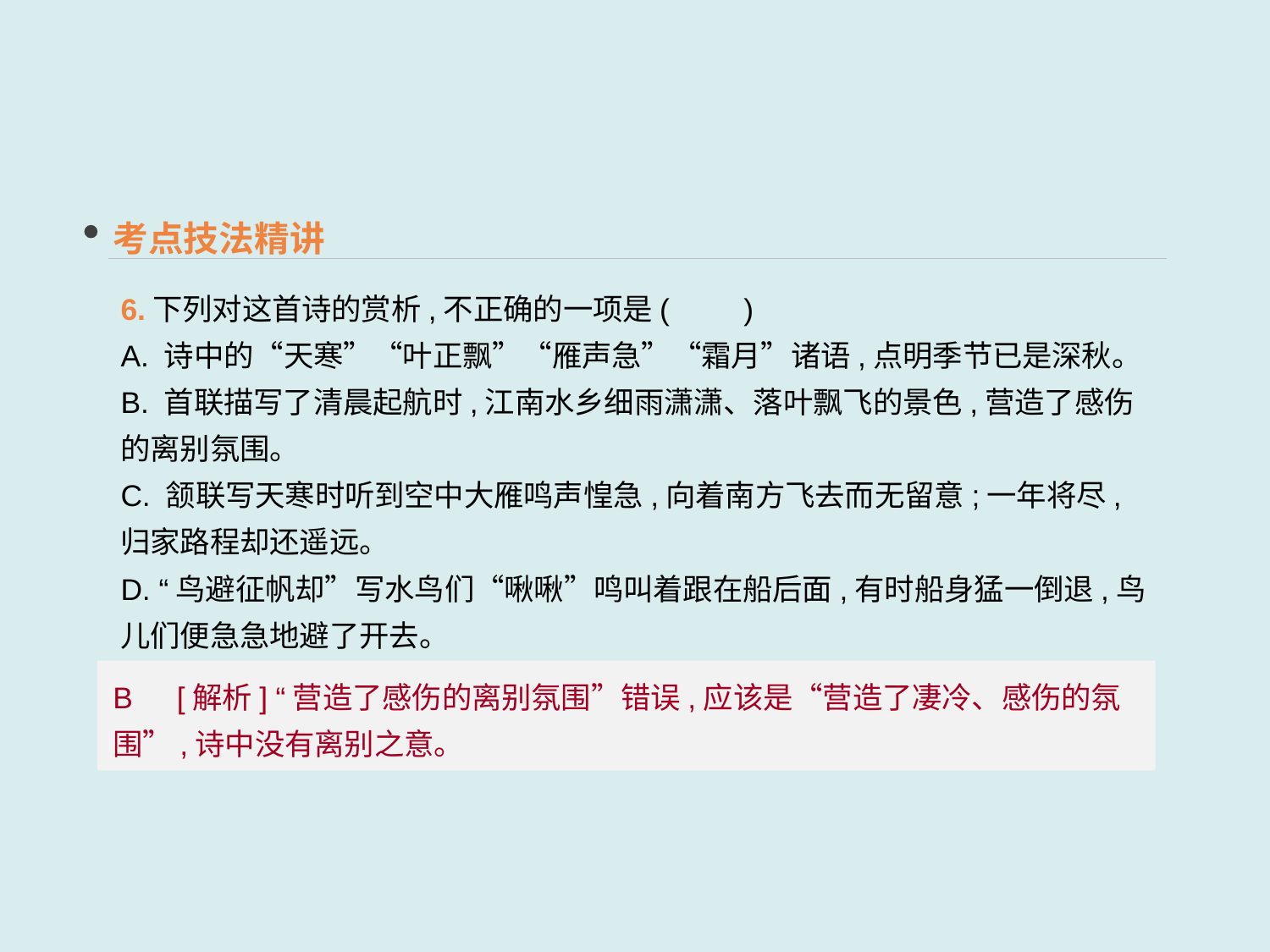

考点技法精讲

6.下列对这首诗的赏析,不正确的一项是(　　)
A. 诗中的“天寒”“叶正飘”“雁声急”“霜月”诸语,点明季节已是深秋。
B. 首联描写了清晨起航时,江南水乡细雨潇潇、落叶飘飞的景色,营造了感伤的离别氛围。
C. 颔联写天寒时听到空中大雁鸣声惶急,向着南方飞去而无留意;一年将尽,归家路程却还遥远。
D. “鸟避征帆却”写水鸟们“啾啾”鸣叫着跟在船后面,有时船身猛一倒退,鸟儿们便急急地避了开去。

B　[解析] “营造了感伤的离别氛围”错误,应该是“营造了凄冷、感伤的氛围”,诗中没有离别之意。